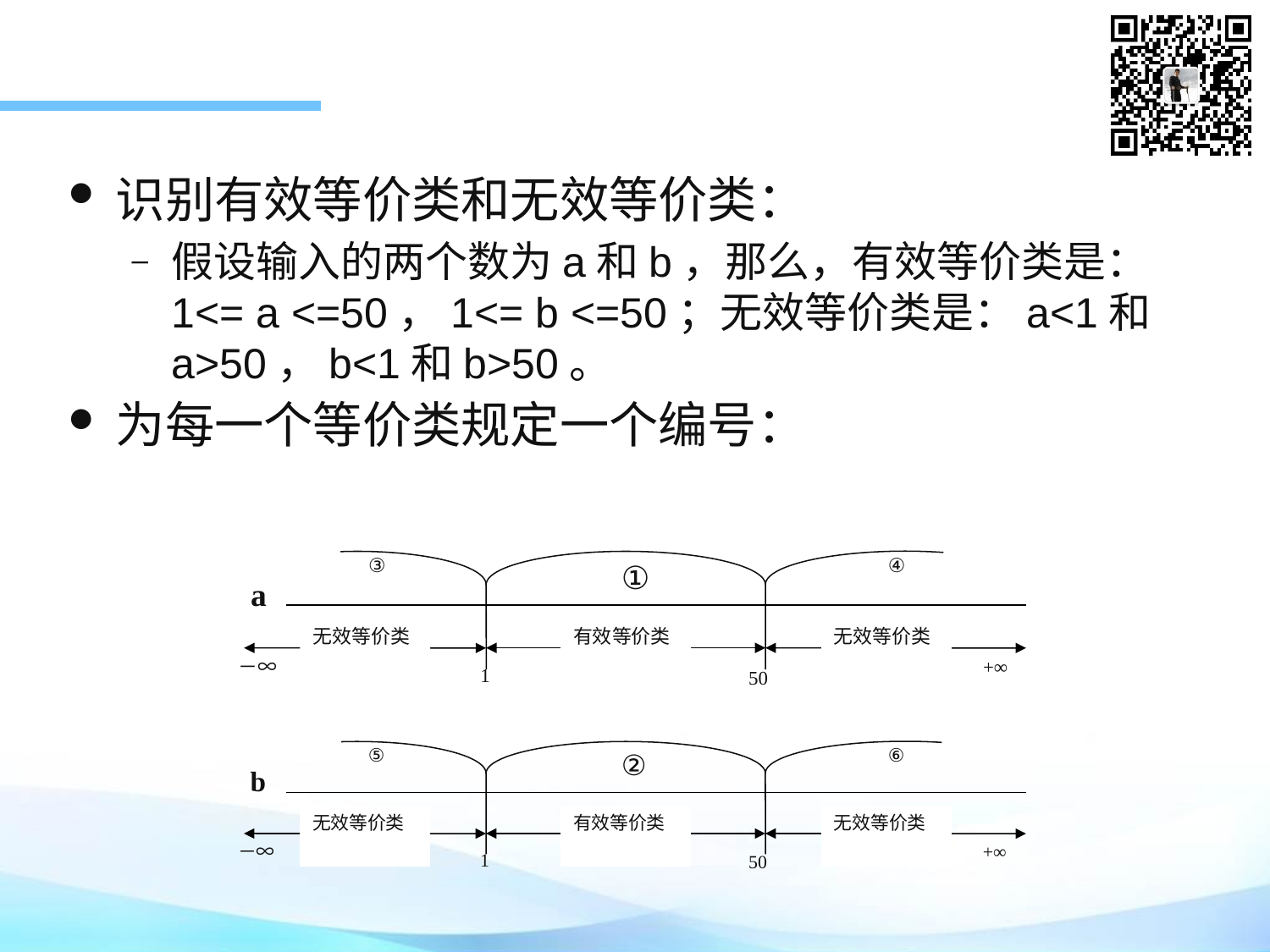

识别有效等价类和无效等价类：
假设输入的两个数为a和b，那么，有效等价类是：1<= a <=50，1<= b <=50；无效等价类是：a<1和a>50，b<1和b>50。
为每一个等价类规定一个编号：

③
④

a
无效等价类
有效等价类
无效等价类
－∞
+∞
1
50

⑤
⑥
②

b
无效等价类
有效等价类
无效等价类
－∞
+∞
1
50